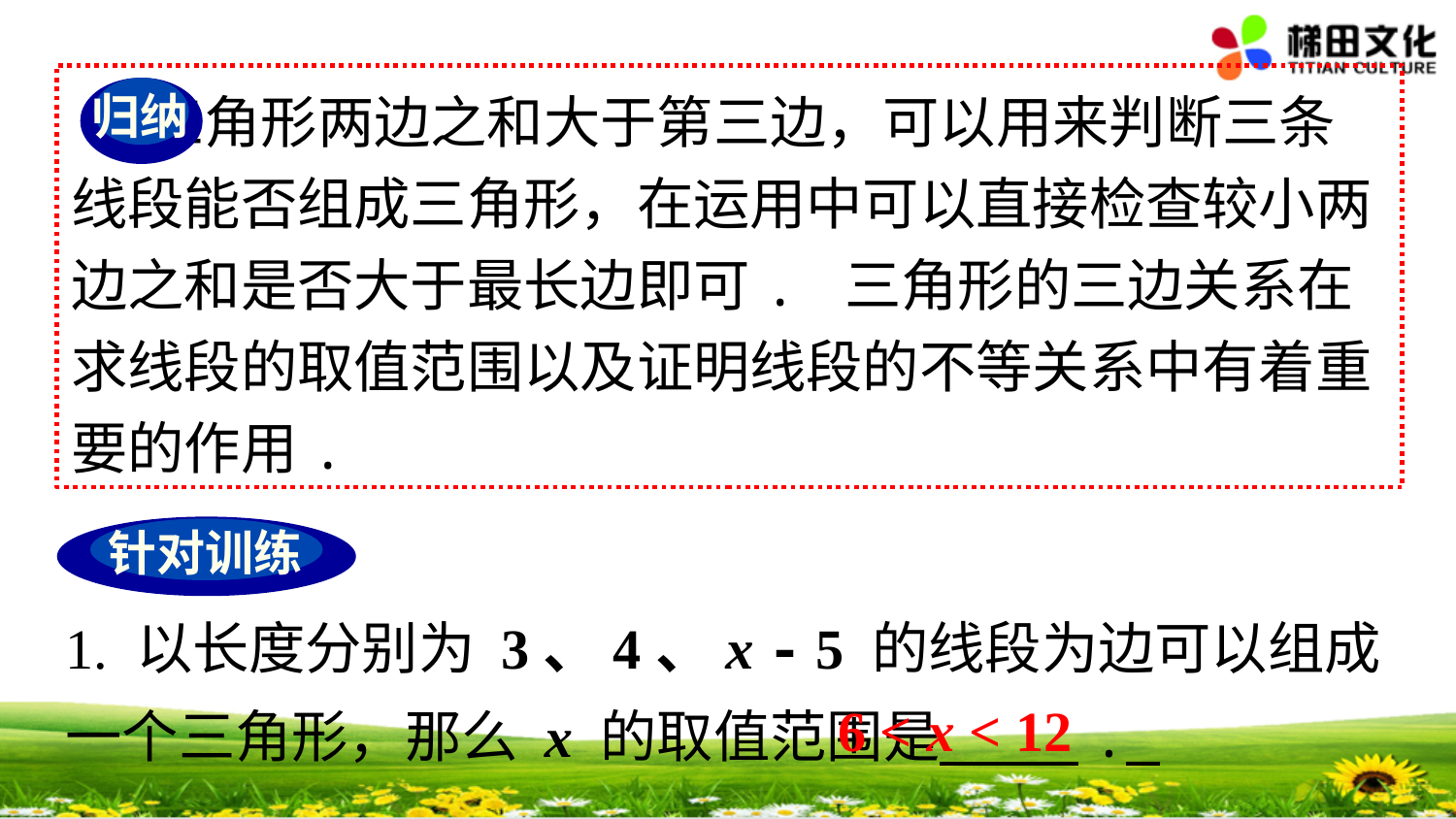

三角形两边之和大于第三边，可以用来判断三条线段能否组成三角形，在运用中可以直接检查较小两边之和是否大于最长边即可. 三角形的三边关系在求线段的取值范围以及证明线段的不等关系中有着重要的作用.

归纳
针对训练

1. 以长度分别为 3、4、x - 5 的线段为边可以组成一个三角形，那么 x 的取值范围是           .
6 < x < 12